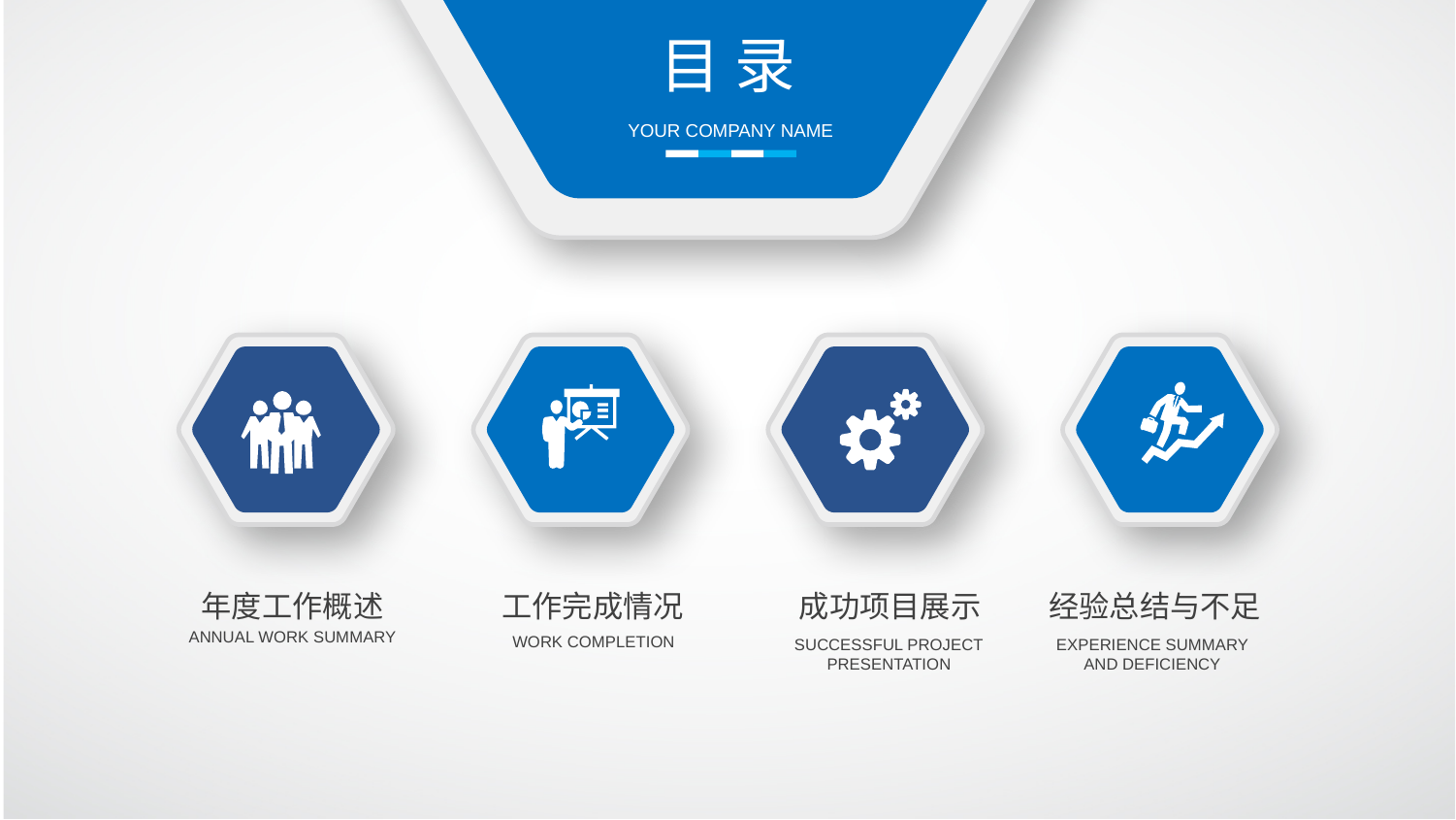

目 录
YOUR COMPANY NAME

年度工作概述
ANNUAL WORK SUMMARY
工作完成情况
WORK COMPLETION
成功项目展示
SUCCESSFUL PROJECT PRESENTATION
经验总结与不足
EXPERIENCE SUMMARY AND DEFICIENCY